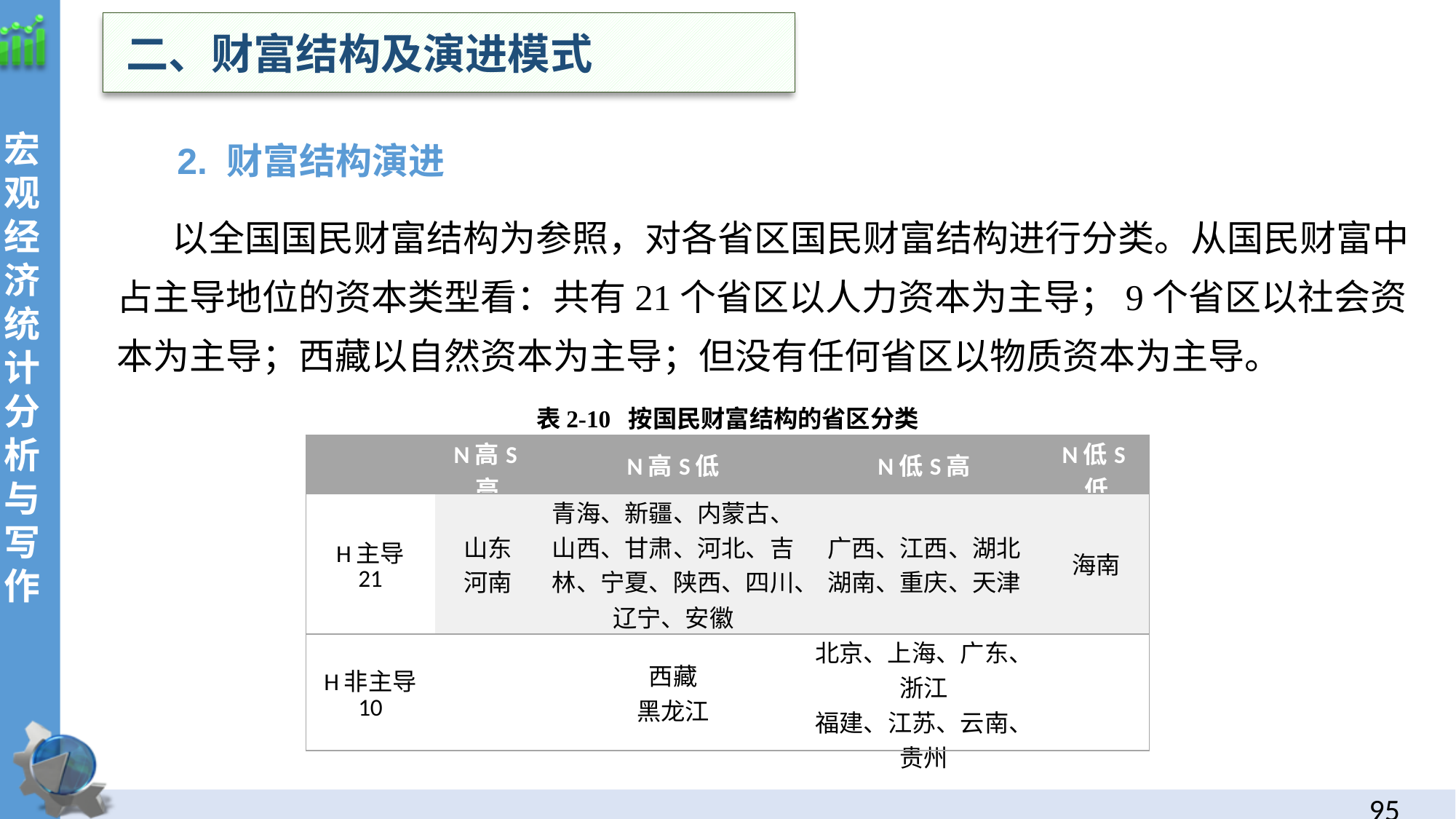

二、财富结构及演进模式
          2. 财富结构演进
         以全国国民财富结构为参照，对各省区国民财富结构进行分类。从国民财富中占主导地位的资本类型看：共有21个省区以人力资本为主导；9个省区以社会资本为主导；西藏以自然资本为主导；但没有任何省区以物质资本为主导。

表2-10  按国民财富结构的省区分类
|  | N高S高 | N高S低 | N低S高 | N低S低 |
| --- | --- | --- | --- | --- |
| H主导 21 | 山东 河南 | 青海、新疆、内蒙古、山西、甘肃、河北、吉林、宁夏、陕西、四川、辽宁、安徽 | 广西、江西、湖北 湖南、重庆、天津 | 海南 |
| H非主导 10 |  | 西藏 黑龙江 | 北京、上海、广东、浙江 福建、江苏、云南、贵州 |  |
95